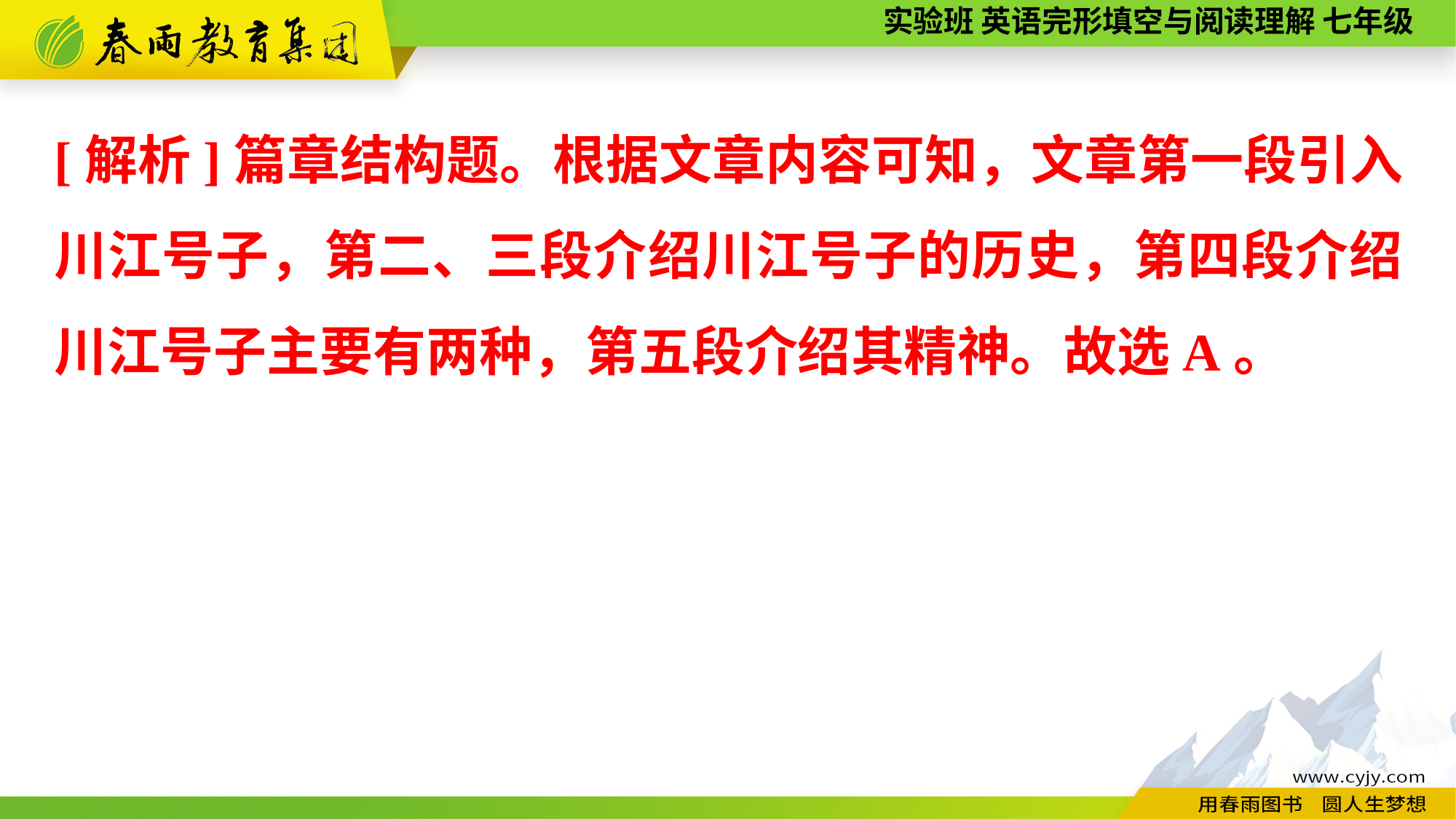

[解析]篇章结构题。根据文章内容可知，文章第一段引入川江号子，第二、三段介绍川江号子的历史，第四段介绍川江号子主要有两种，第五段介绍其精神。故选A。